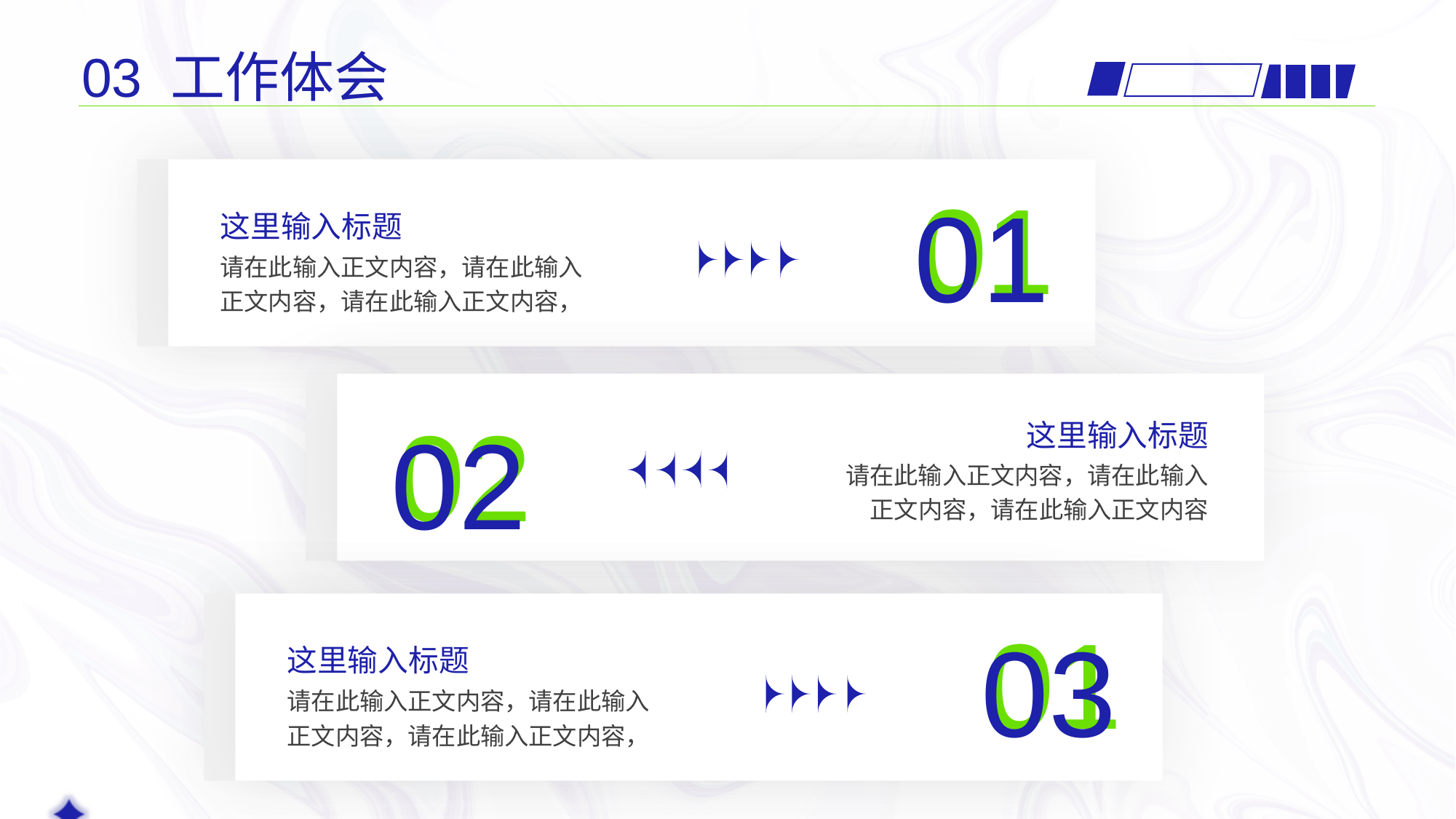

03 工作体会

01
01
01
这里输入标题
请在此输入正文内容，请在此输入正文内容，请在此输入正文内容，

02
02
02
这里输入标题
请在此输入正文内容，请在此输入正文内容，请在此输入正文内容

01
01
03
这里输入标题
请在此输入正文内容，请在此输入正文内容，请在此输入正文内容，